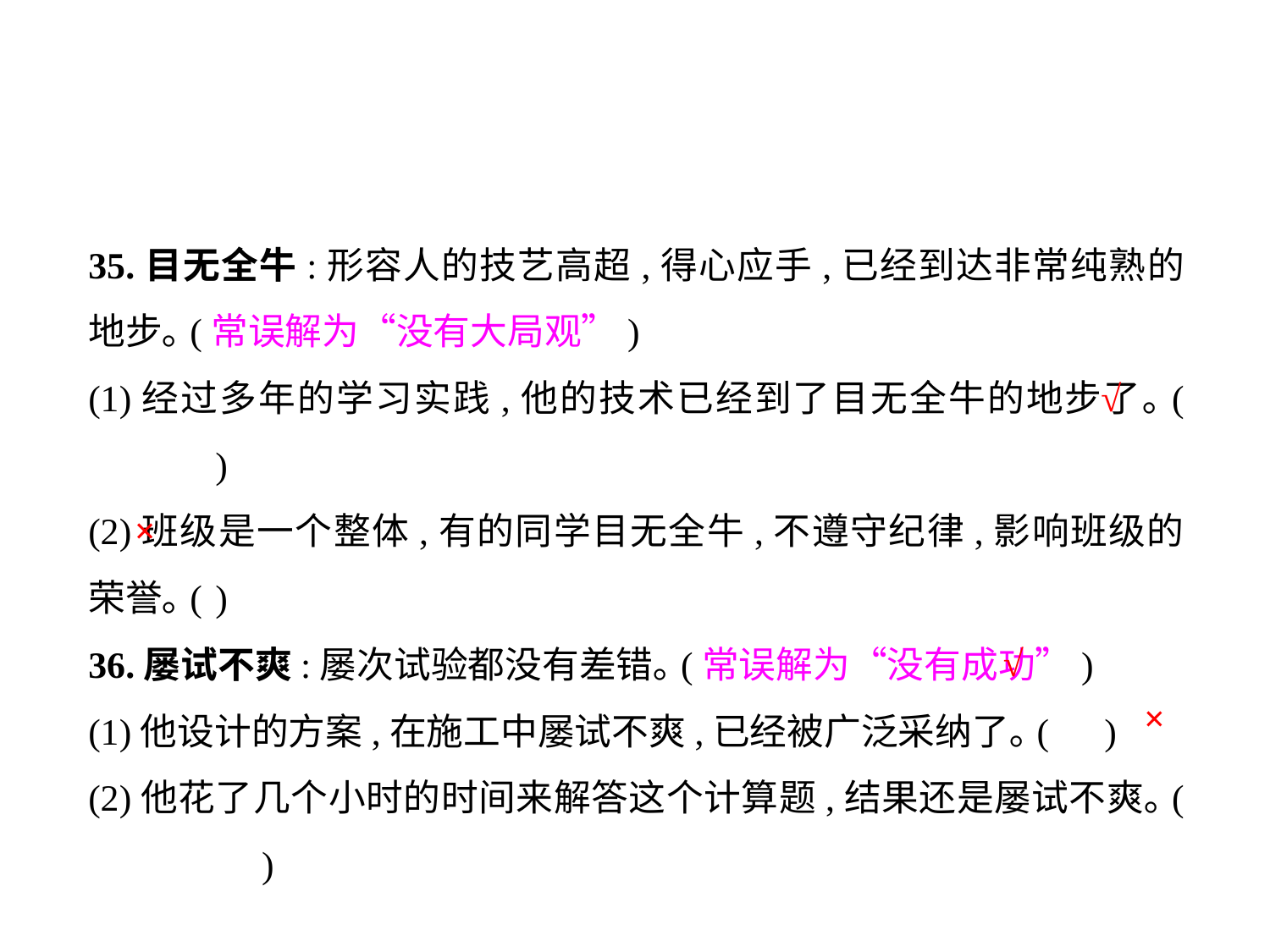

35.目无全牛:形容人的技艺高超,得心应手,已经到达非常纯熟的地步｡(常误解为“没有大局观”)
(1)经过多年的学习实践,他的技术已经到了目无全牛的地步了｡(	)
(2)班级是一个整体,有的同学目无全牛,不遵守纪律,影响班级的荣誉｡(	)
36.屡试不爽:屡次试验都没有差错｡(常误解为“没有成功”)
(1)他设计的方案,在施工中屡试不爽,已经被广泛采纳了｡(	)
(2)他花了几个小时的时间来解答这个计算题,结果还是屡试不爽｡(	     )
√
×
√
×